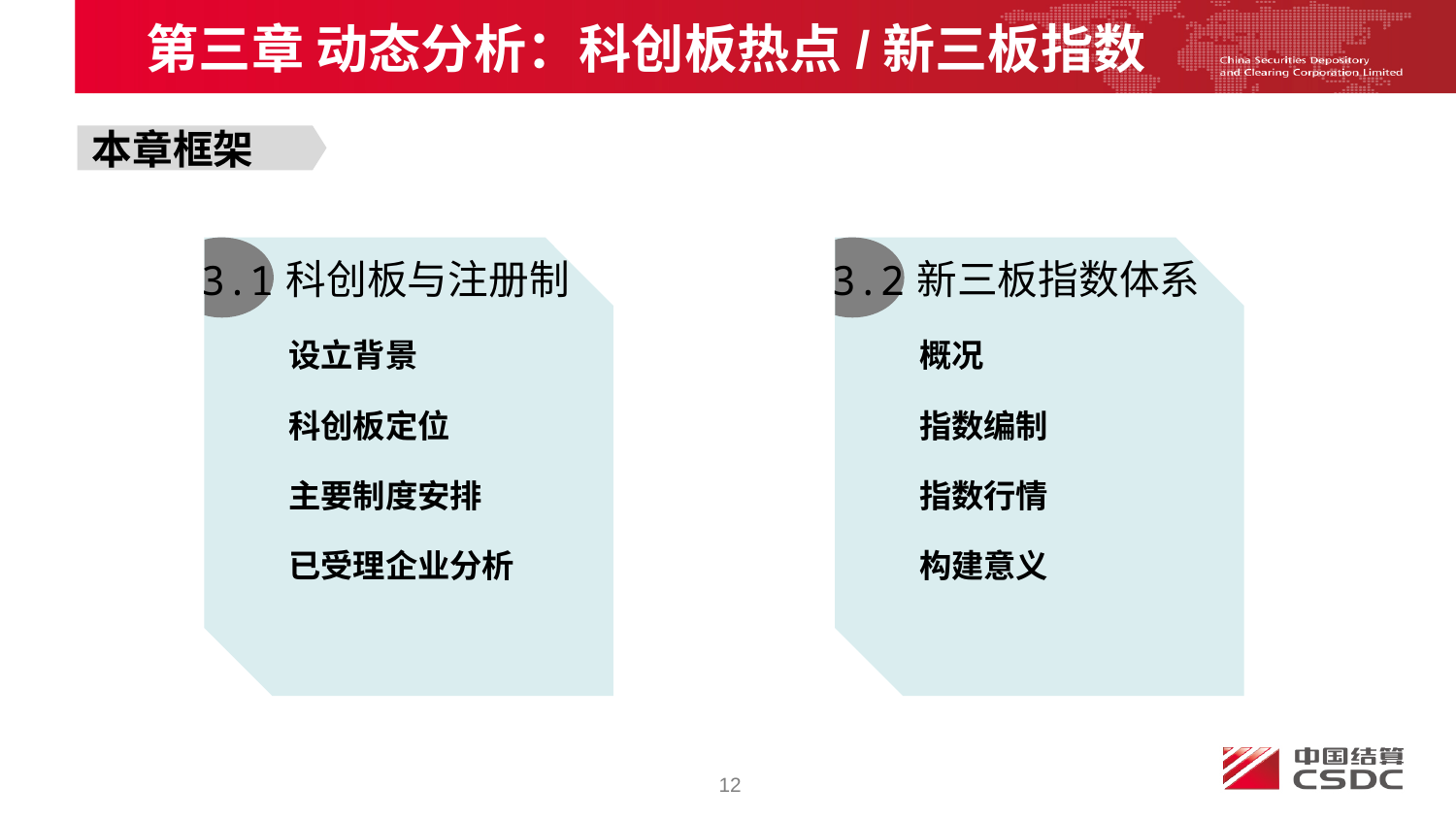

第三章 动态分析：科创板热点/新三板指数
本章框架

科创板与注册制
新三板指数体系
3.1
3.2
设立背景

科创板定位

主要制度安排

已受理企业分析

概况

指数编制

指数行情

构建意义

12